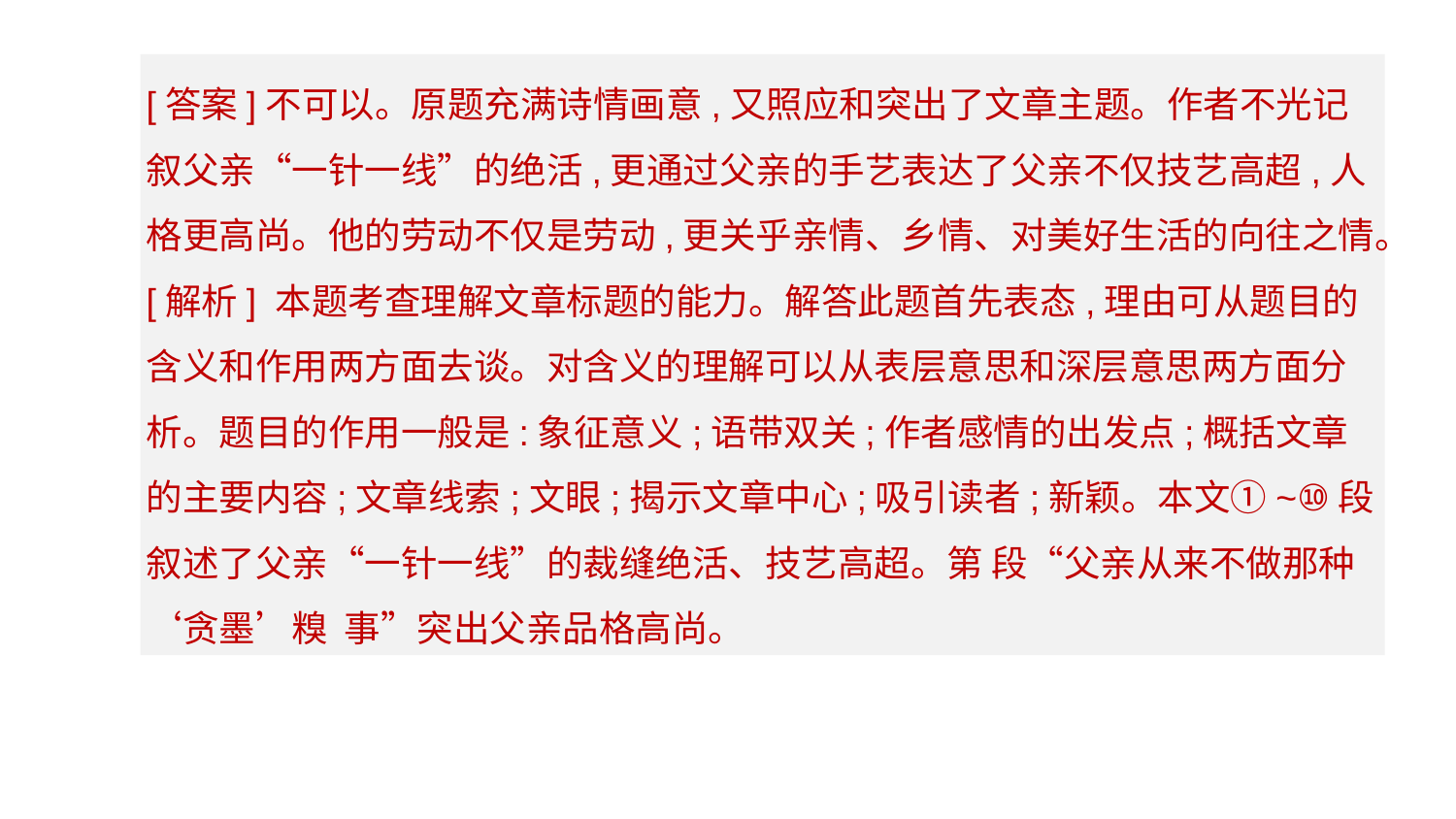

[答案]不可以。原题充满诗情画意,又照应和突出了文章主题。作者不光记叙父亲“一针一线”的绝活,更通过父亲的手艺表达了父亲不仅技艺高超,人格更高尚。他的劳动不仅是劳动,更关乎亲情、乡情、对美好生活的向往之情。
[解析] 本题考查理解文章标题的能力。解答此题首先表态,理由可从题目的含义和作用两方面去谈。对含义的理解可以从表层意思和深层意思两方面分析。题目的作用一般是:象征意义;语带双关;作者感情的出发点;概括文章的主要内容;文章线索;文眼;揭示文章中心;吸引读者;新颖。本文①~⑩段叙述了父亲“一针一线”的裁缝绝活、技艺高超。第 段“父亲从来不做那种‘贪墨’糗  事”突出父亲品格高尚。